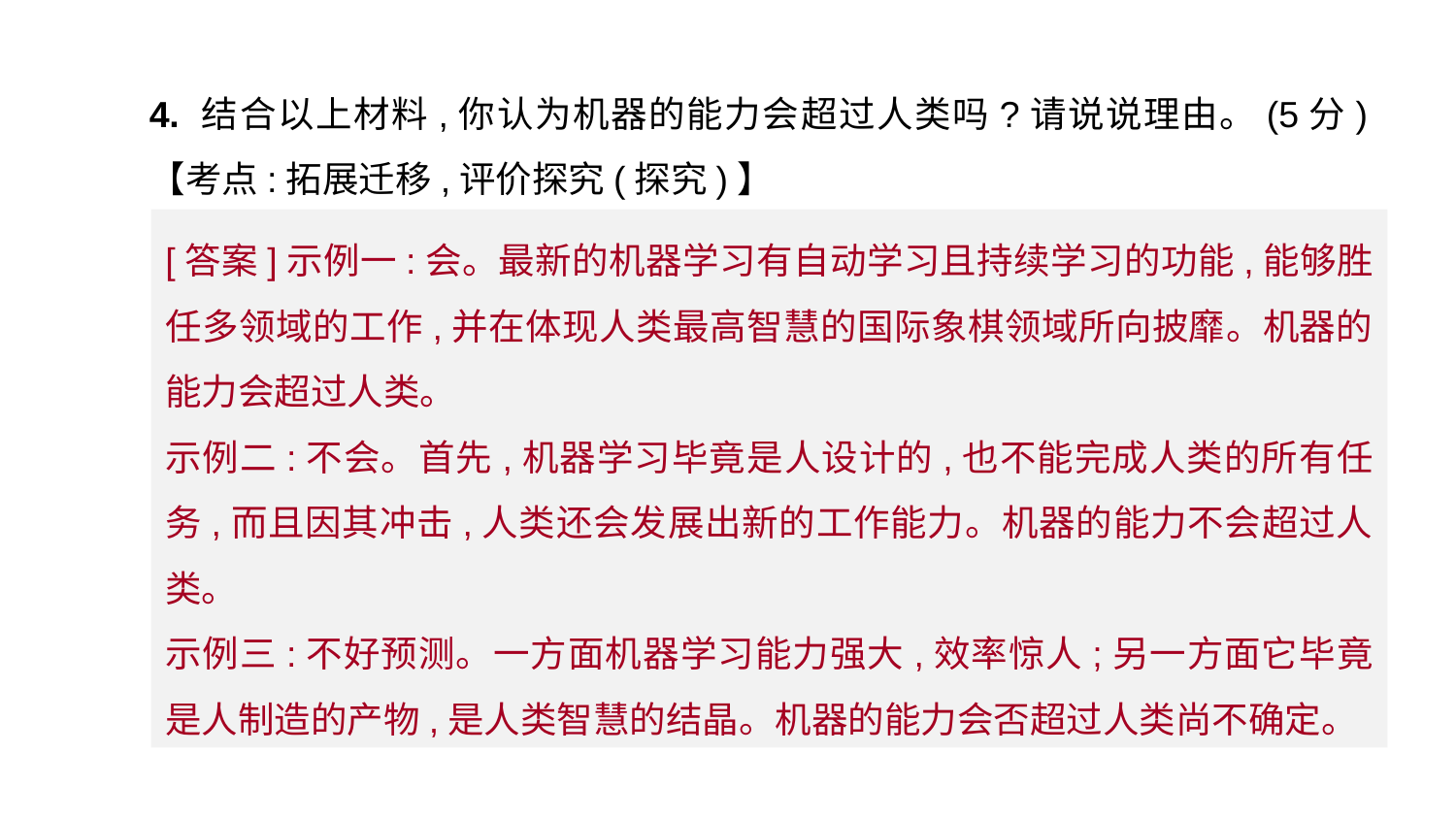

4. 结合以上材料,你认为机器的能力会超过人类吗?请说说理由。(5分)【考点:拓展迁移,评价探究(探究)】
[答案]示例一:会。最新的机器学习有自动学习且持续学习的功能,能够胜任多领域的工作,并在体现人类最高智慧的国际象棋领域所向披靡。机器的能力会超过人类。
示例二:不会。首先,机器学习毕竟是人设计的,也不能完成人类的所有任务,而且因其冲击,人类还会发展出新的工作能力。机器的能力不会超过人类。
示例三:不好预测。一方面机器学习能力强大,效率惊人;另一方面它毕竟是人制造的产物,是人类智慧的结晶。机器的能力会否超过人类尚不确定。